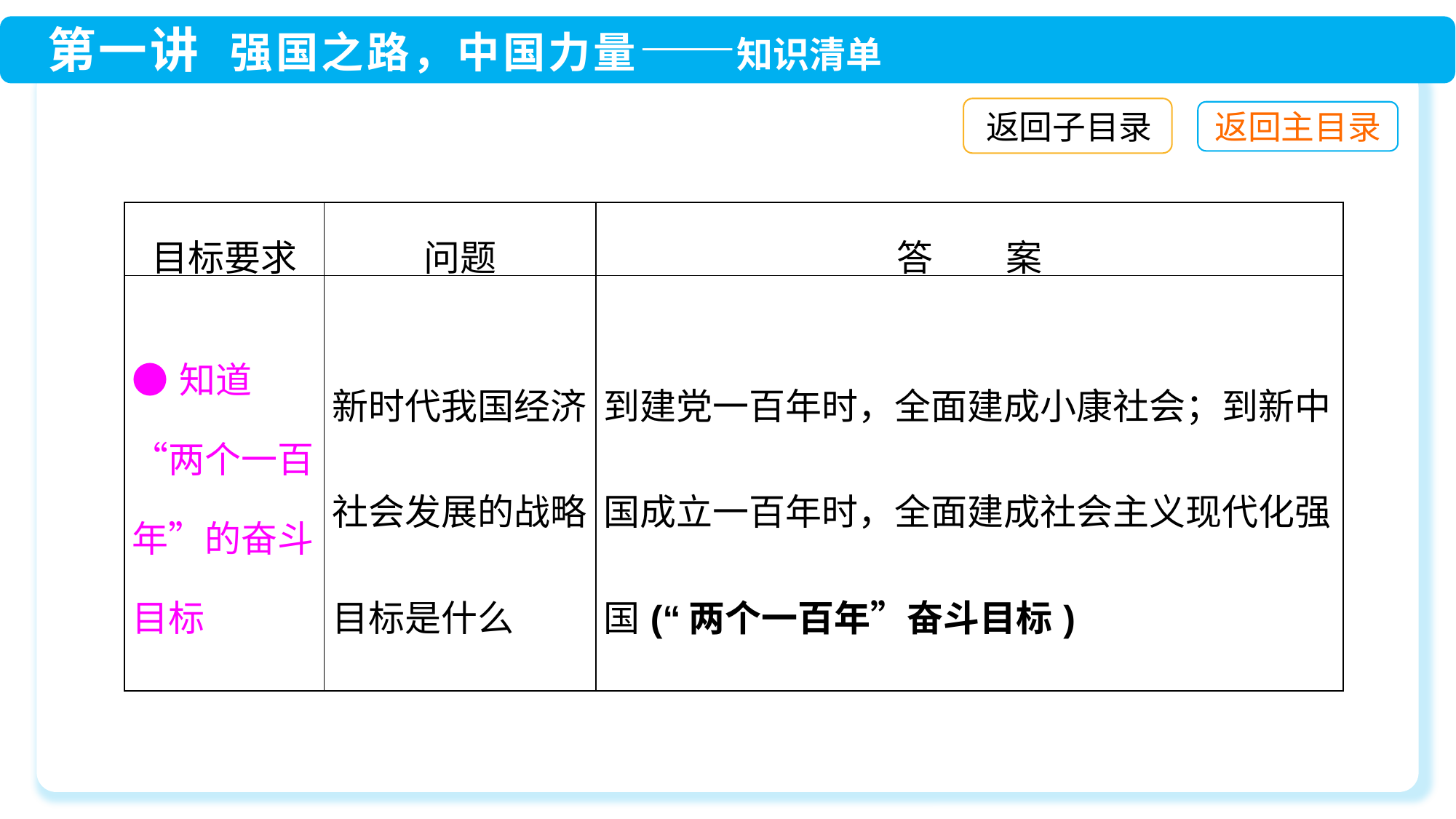

返回子目录
| 目标要求 | 问题 | 答　　案 |
| --- | --- | --- |
| ●知道“两个一百年”的奋斗目标 | 新时代我国经济社会发展的战略目标是什么 | 到建党一百年时，全面建成小康社会；到新中国成立一百年时，全面建成社会主义现代化强国(“两个一百年”奋斗目标) |